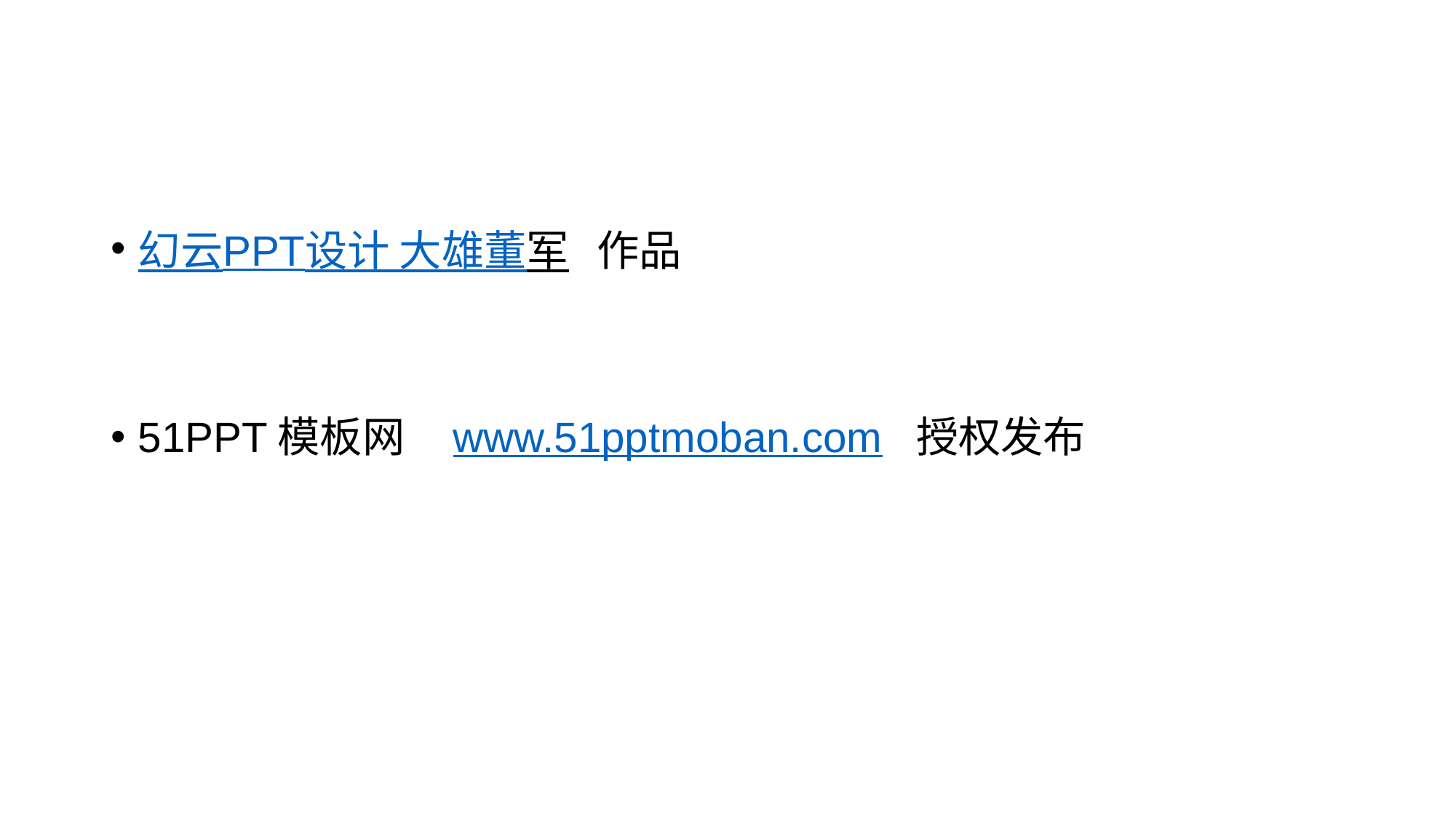

#
幻云PPT设计 大雄董军   作品

51PPT模板网    www.51pptmoban.com  授权发布